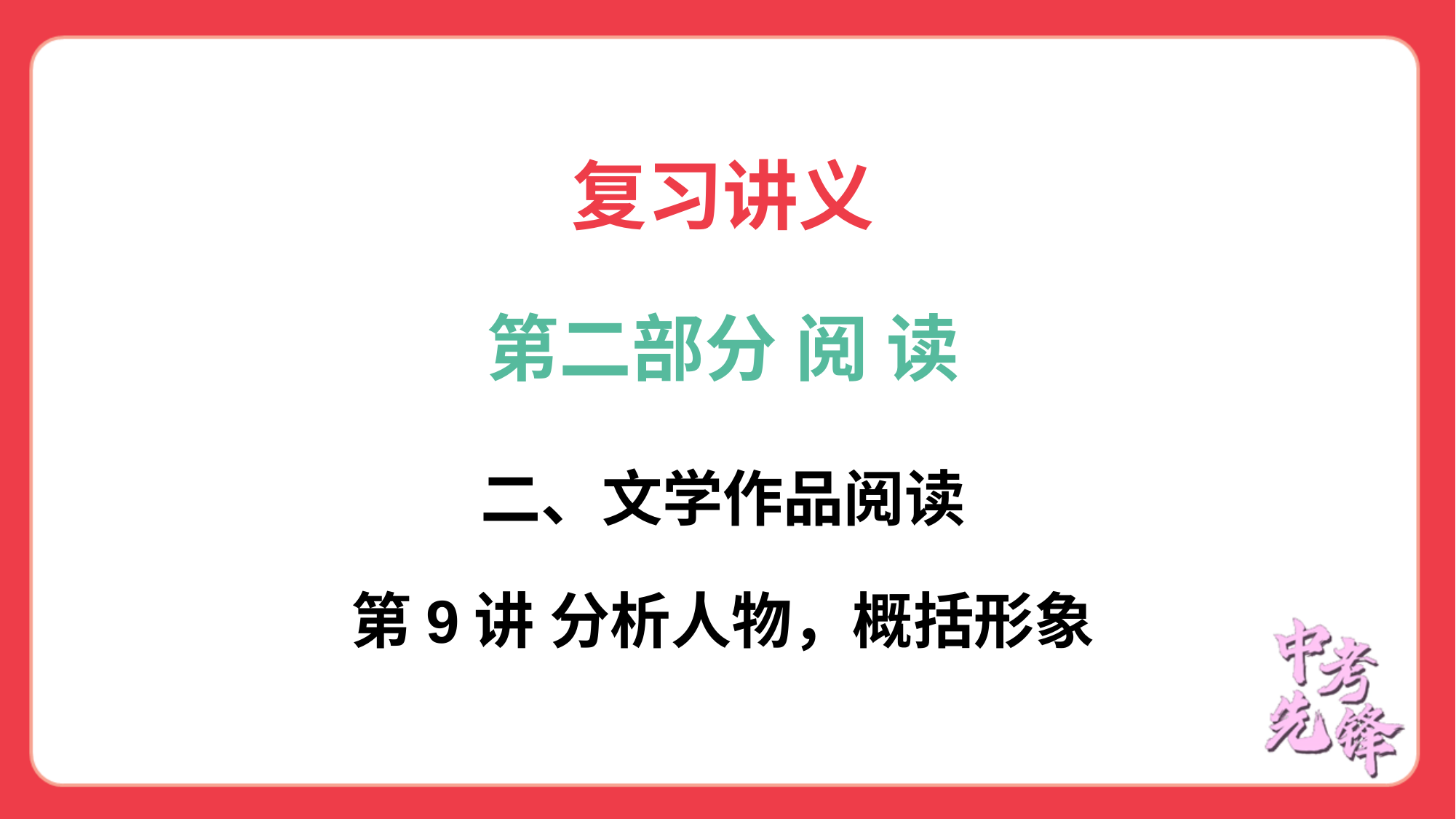

复习讲义
第二部分 阅 读
二、文学作品阅读
第9讲 分析人物，概括形象